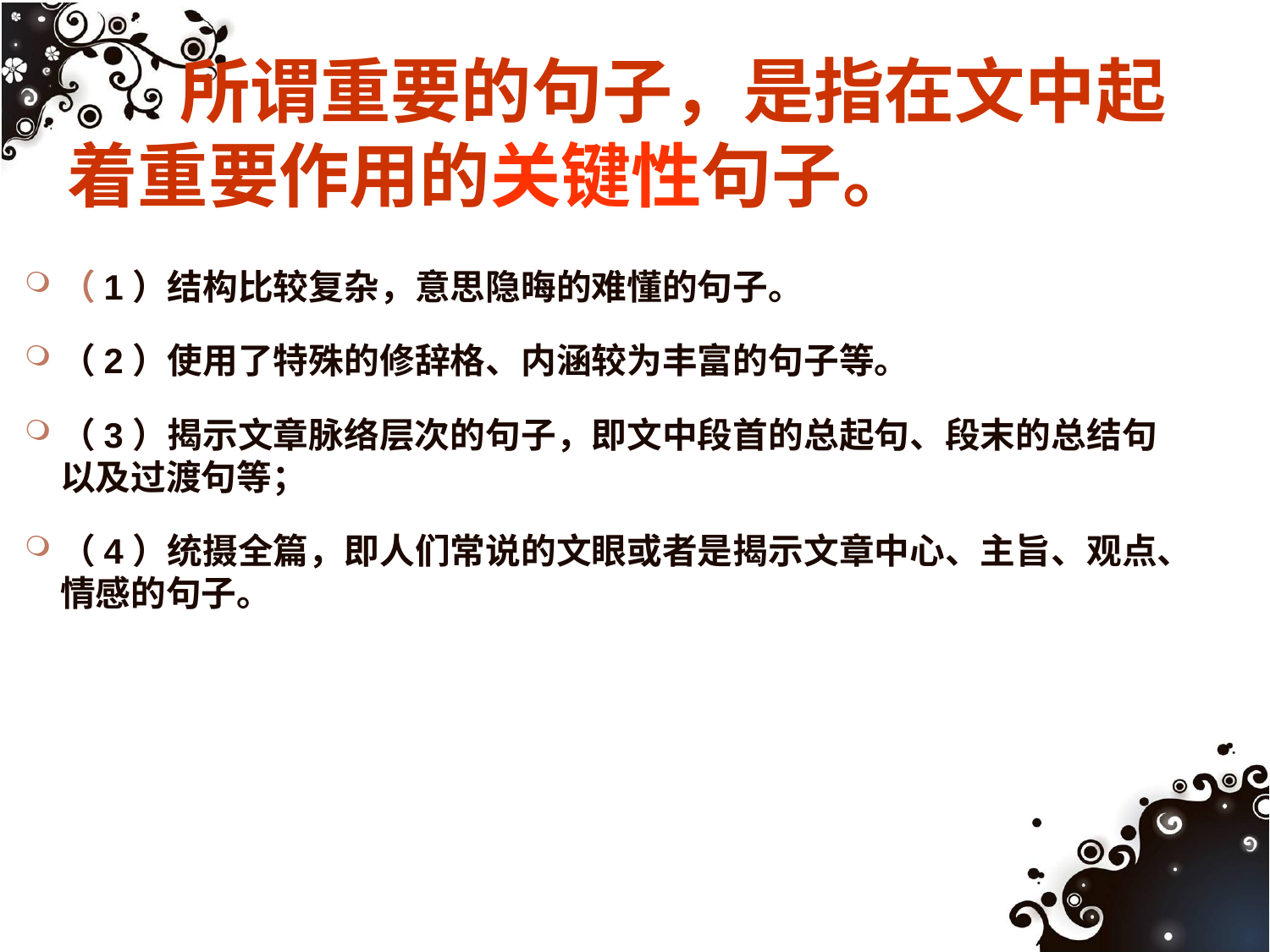

# 所谓重要的句子，是指在文中起着重要作用的关键性句子。
（1）结构比较复杂，意思隐晦的难懂的句子。
（2）使用了特殊的修辞格、内涵较为丰富的句子等。
（3）揭示文章脉络层次的句子，即文中段首的总起句、段末的总结句以及过渡句等；
（4）统摄全篇，即人们常说的文眼或者是揭示文章中心、主旨、观点、情感的句子。